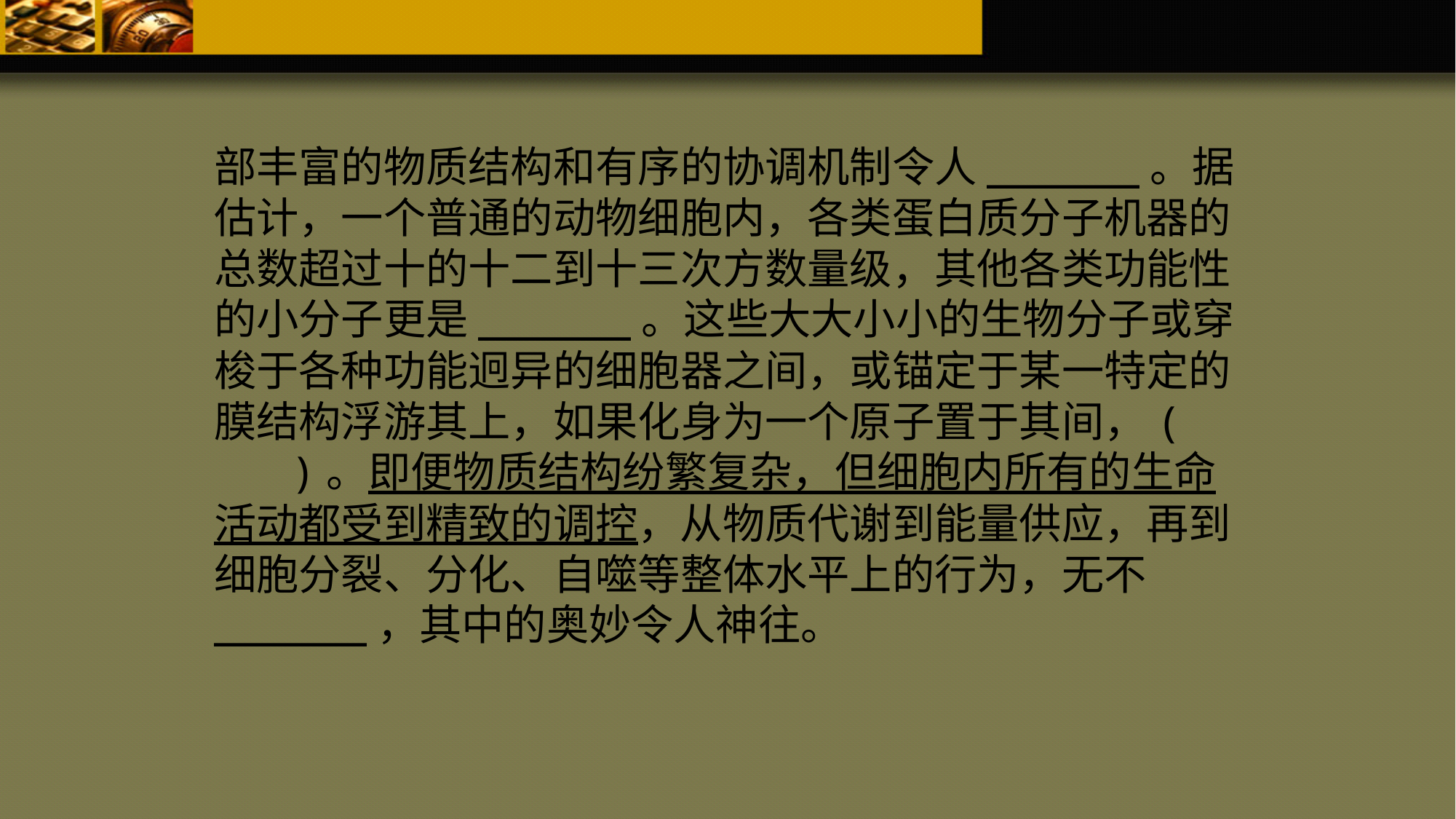

部丰富的物质结构和有序的协调机制令人______。据估计，一个普通的动物细胞内，各类蛋白质分子机器的总数超过十的十二到十三次方数量级，其他各类功能性的小分子更是______。这些大大小小的生物分子或穿梭于各种功能迥异的细胞器之间，或锚定于某一特定的膜结构浮游其上，如果化身为一个原子置于其间，(      )。即便物质结构纷繁复杂，但细胞内所有的生命活动都受到精致的调控，从物质代谢到能量供应，再到细胞分裂、分化、自噬等整体水平上的行为，无不______，其中的奥妙令人神往。
21